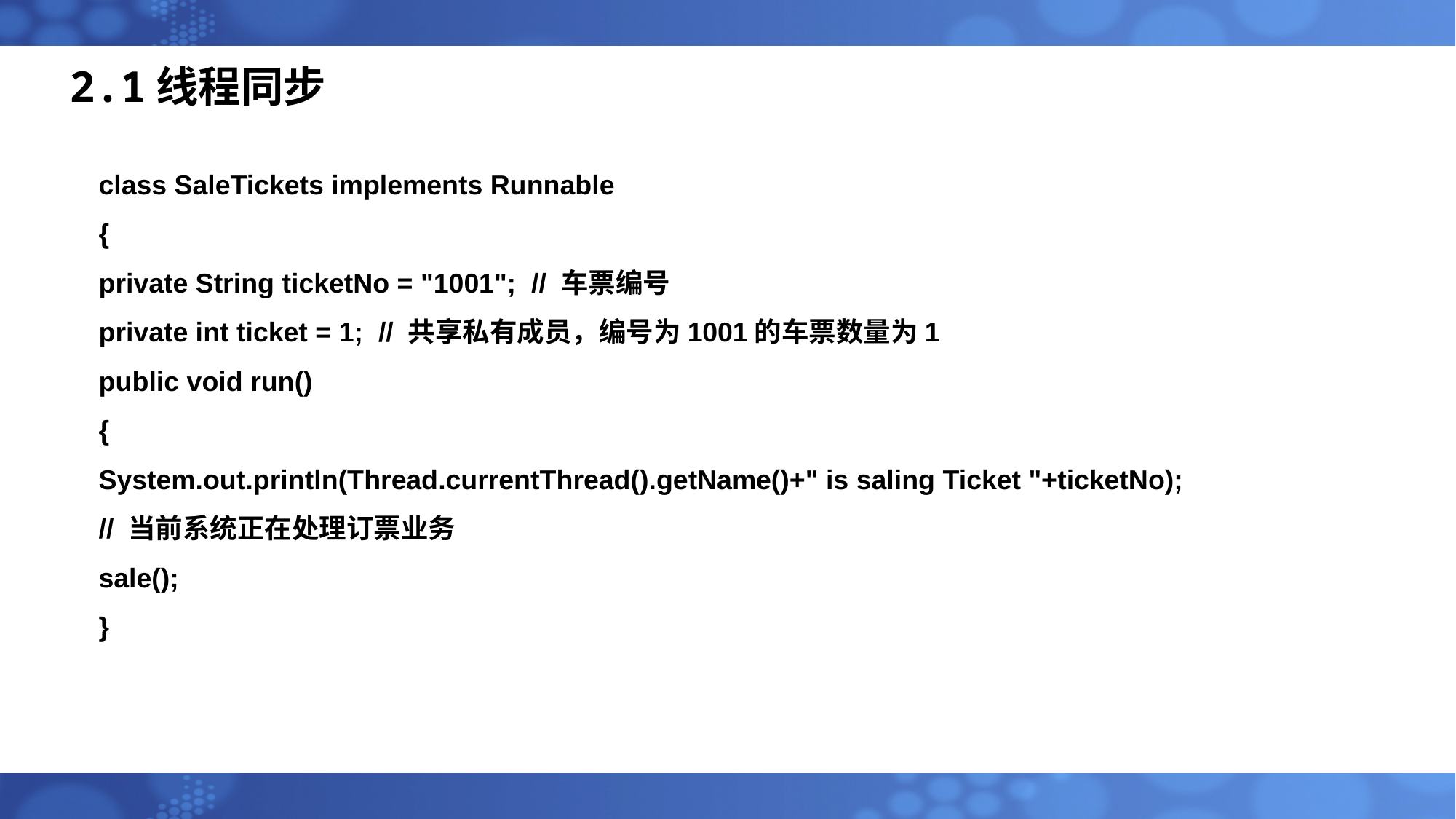

# 2.1线程同步
class SaleTickets implements Runnable
{
private String ticketNo = "1001";  // 车票编号
private int ticket = 1;  // 共享私有成员，编号为1001的车票数量为1
public void run()
{
System.out.println(Thread.currentThread().getName()+" is saling Ticket "+ticketNo);
// 当前系统正在处理订票业务
sale();
}